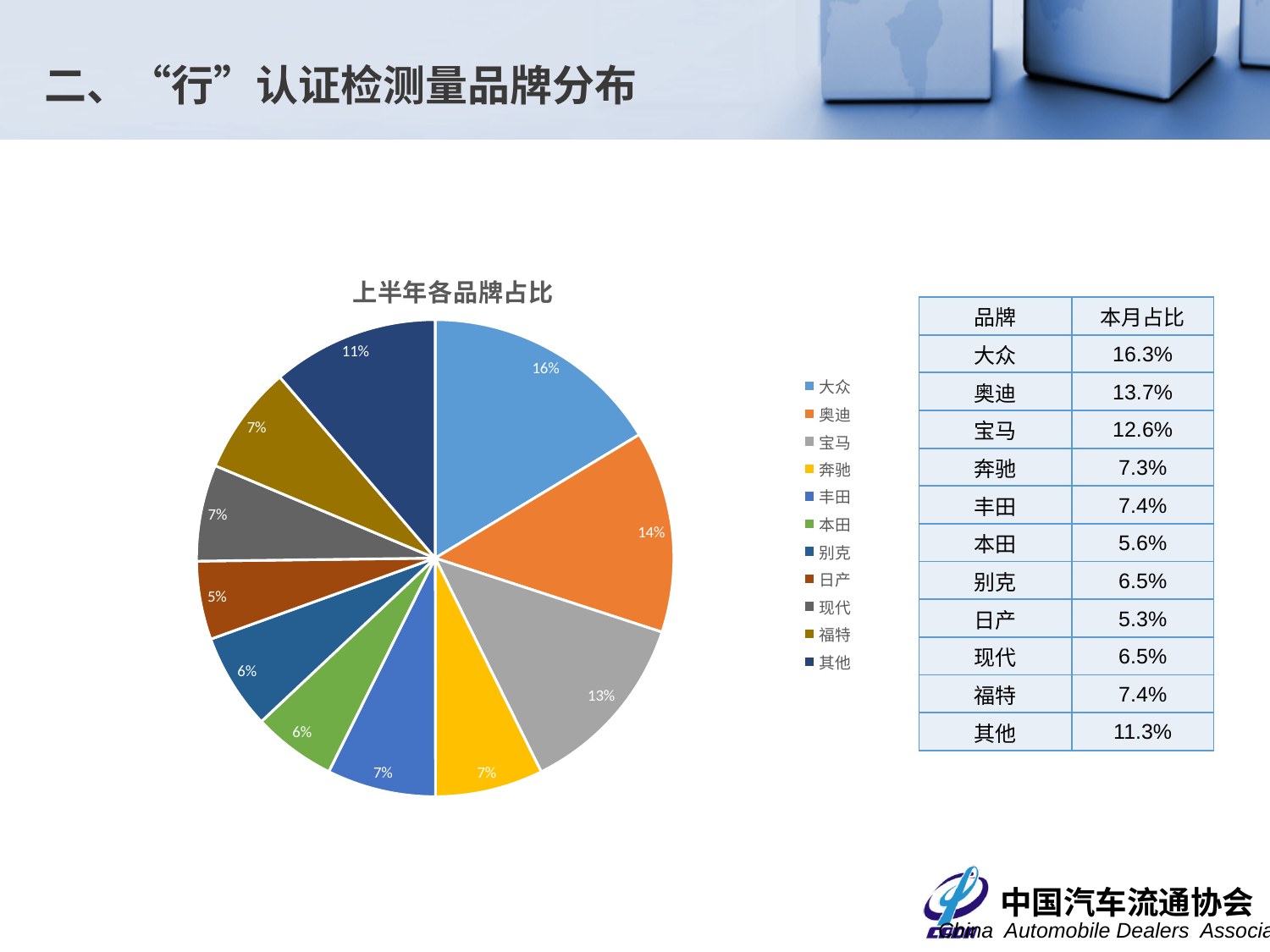

二、“行”认证检测量品牌分布

### Chart: 上半年各品牌占比

| Category |  |
|---|---|
| 大众 | 0.16333306664533162 |
| 奥迪 | 0.13688295063605 |
| 宝马 | 0.126482118569485 |
| 奔驰 | 0.0731018481478518 |
| 丰田 | 0.0737234978798304 |
| 本田 | 0.05636450916073286 |
| 别克 | 0.0649259940795264 |
| 日产 | 0.05314425154012321 |
| 现代 | 0.0654036322905832 |
| 福特 | 0.0737843027442195 |
| 其他 | 0.112853828306265 |
| 品牌 | 本月占比 |
| --- | --- |
| 大众 | 16.3% |
| 奥迪 | 13.7% |
| 宝马 | 12.6% |
| 奔驰 | 7.3% |
| 丰田 | 7.4% |
| 本田 | 5.6% |
| 别克 | 6.5% |
| 日产 | 5.3% |
| 现代 | 6.5% |
| 福特 | 7.4% |
| 其他 | 11.3% |